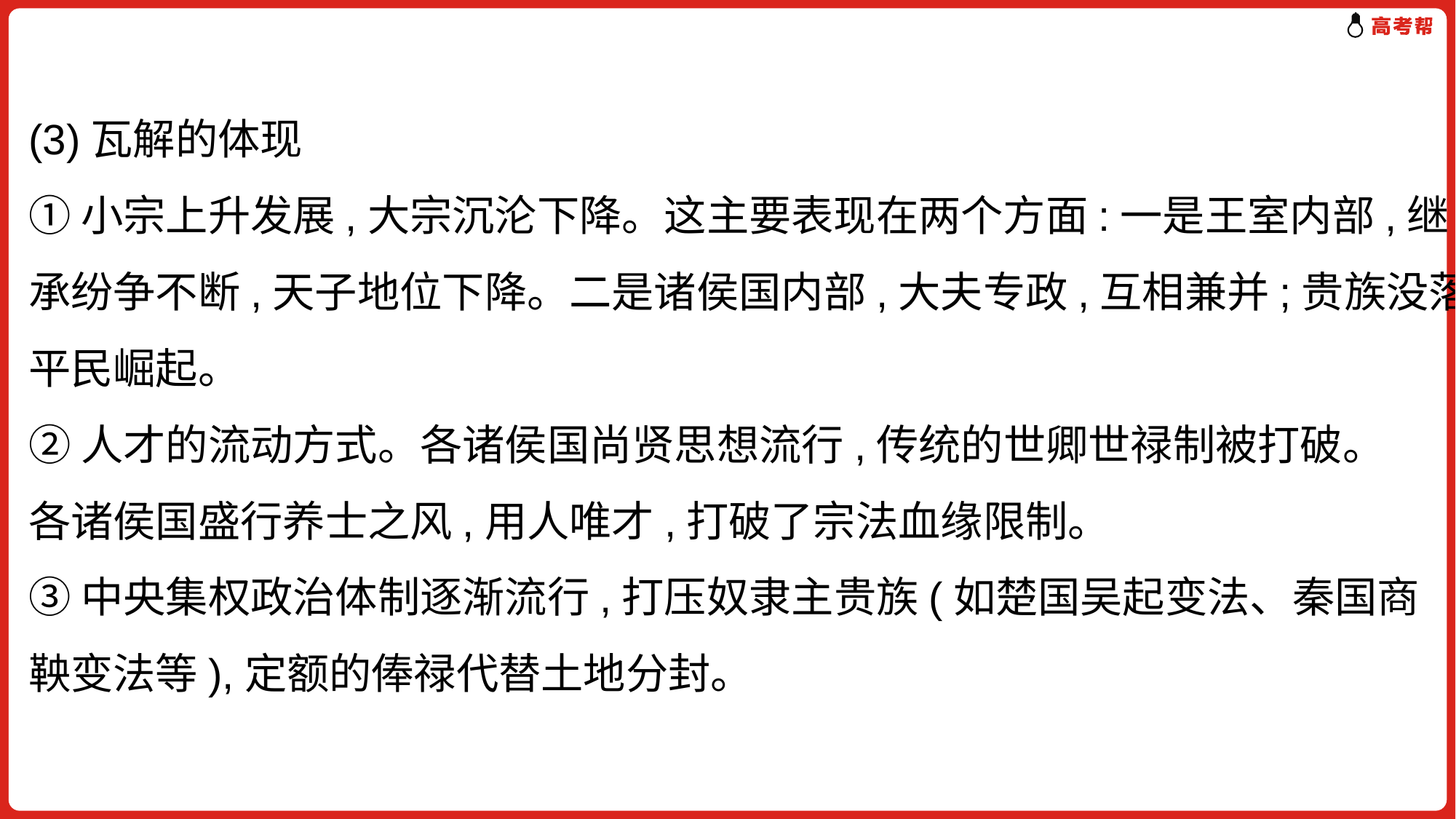

(3)瓦解的体现
①小宗上升发展,大宗沉沦下降。这主要表现在两个方面:一是王室内部,继
承纷争不断,天子地位下降。二是诸侯国内部,大夫专政,互相兼并;贵族没落,
平民崛起。
②人才的流动方式。各诸侯国尚贤思想流行,传统的世卿世禄制被打破。
各诸侯国盛行养士之风,用人唯才,打破了宗法血缘限制。
③中央集权政治体制逐渐流行,打压奴隶主贵族(如楚国吴起变法、秦国商
鞅变法等),定额的俸禄代替土地分封。